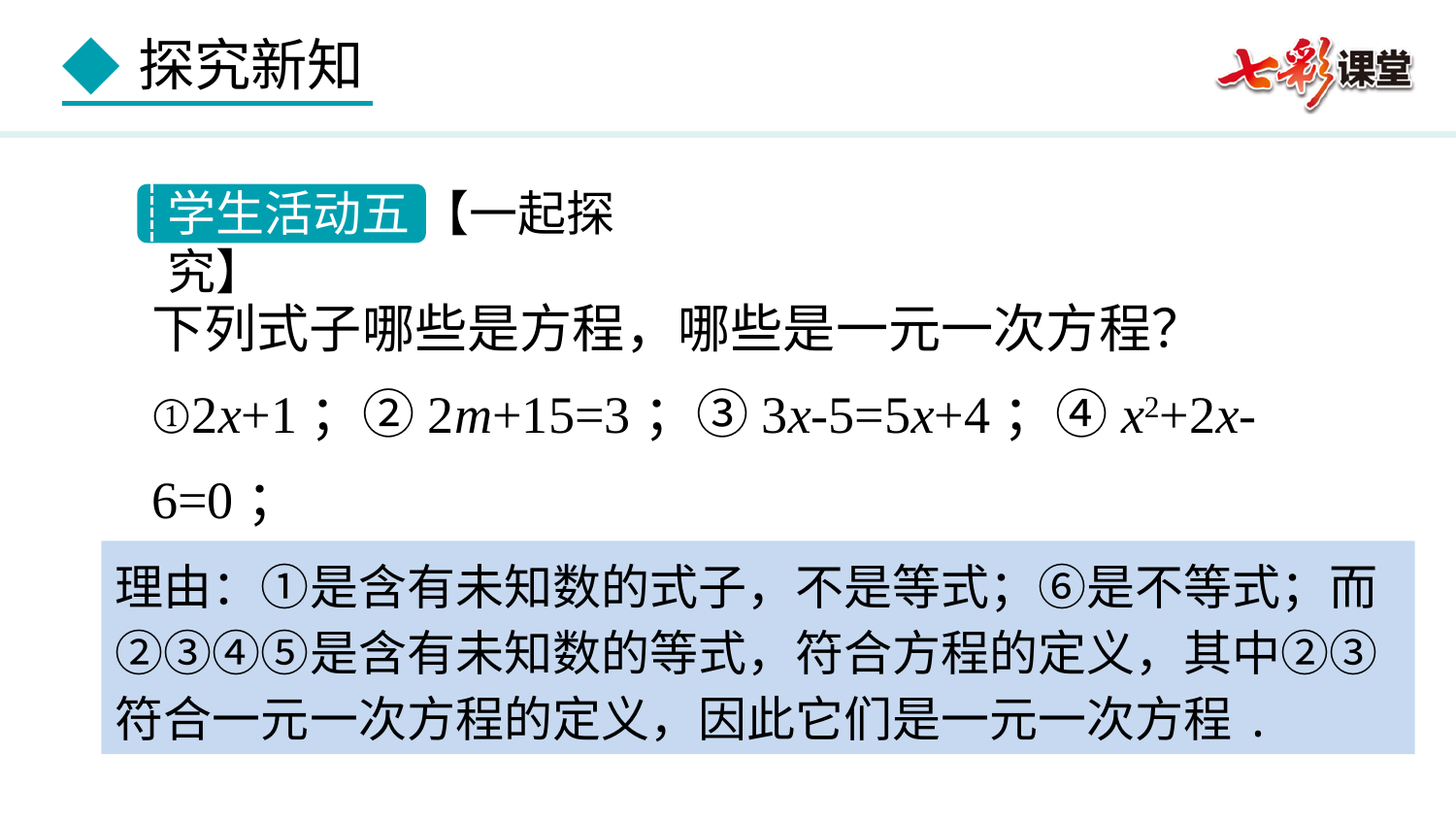

学生活动五 【一起探究】

下列式子哪些是方程，哪些是一元一次方程？
①2x+1；②2m+15=3；③3x-5=5x+4；④x2+2x-6=0；
⑤-3x+1.8=3y；⑥3a+9＞15.
解：上述式子是方程的有②③④⑤，其中②③是一元一次方程.
理由：①是含有未知数的式子，不是等式；⑥是不等式；而②③④⑤是含有未知数的等式，符合方程的定义，其中②③符合一元一次方程的定义，因此它们是一元一次方程.